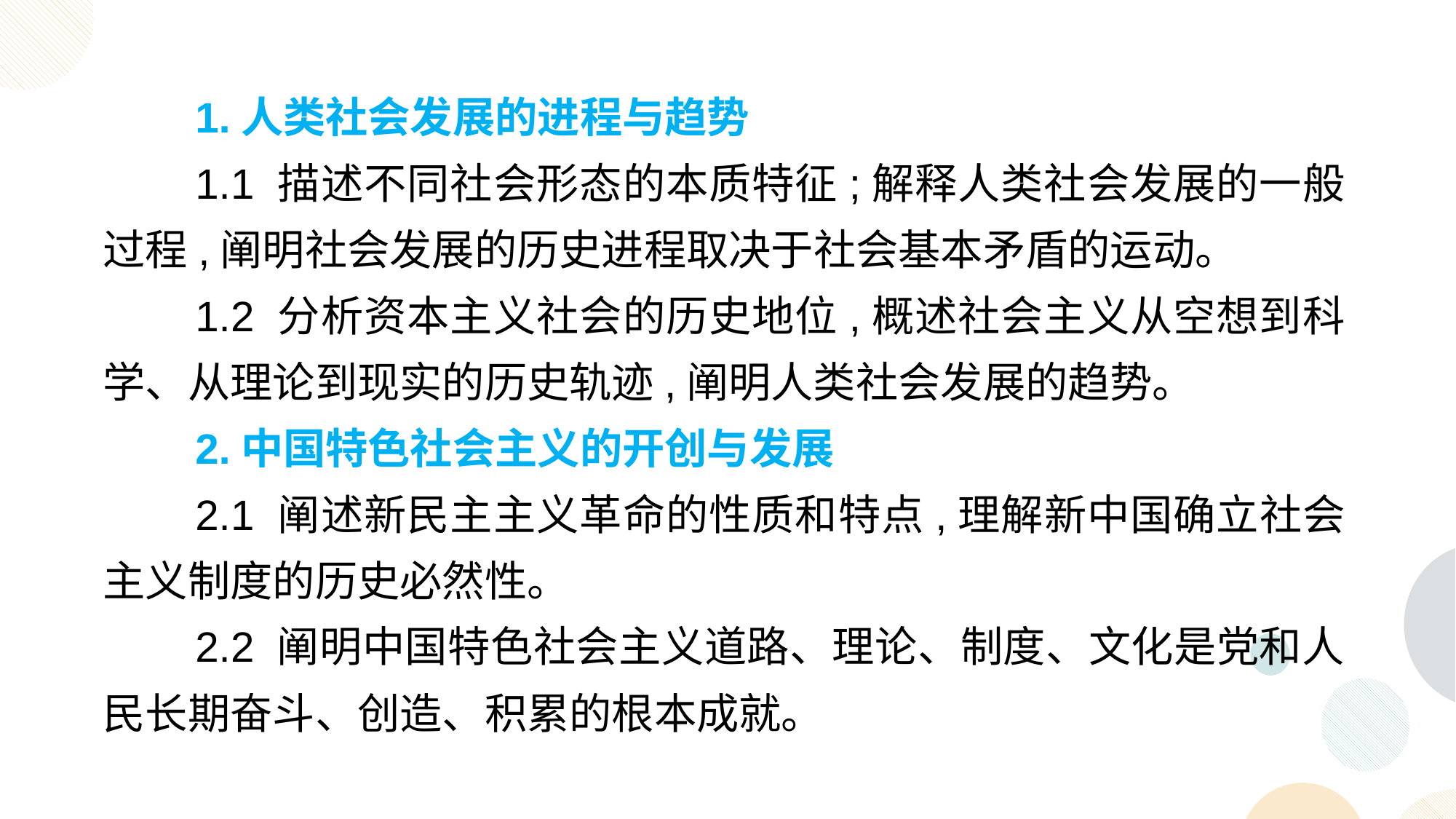

1.人类社会发展的进程与趋势
1.1 描述不同社会形态的本质特征;解释人类社会发展的一般过程,阐明社会发展的历史进程取决于社会基本矛盾的运动。
1.2 分析资本主义社会的历史地位,概述社会主义从空想到科学、从理论到现实的历史轨迹,阐明人类社会发展的趋势。
2.中国特色社会主义的开创与发展
2.1 阐述新民主主义革命的性质和特点,理解新中国确立社会主义制度的历史必然性。
2.2 阐明中国特色社会主义道路、理论、制度、文化是党和人民长期奋斗、创造、积累的根本成就。